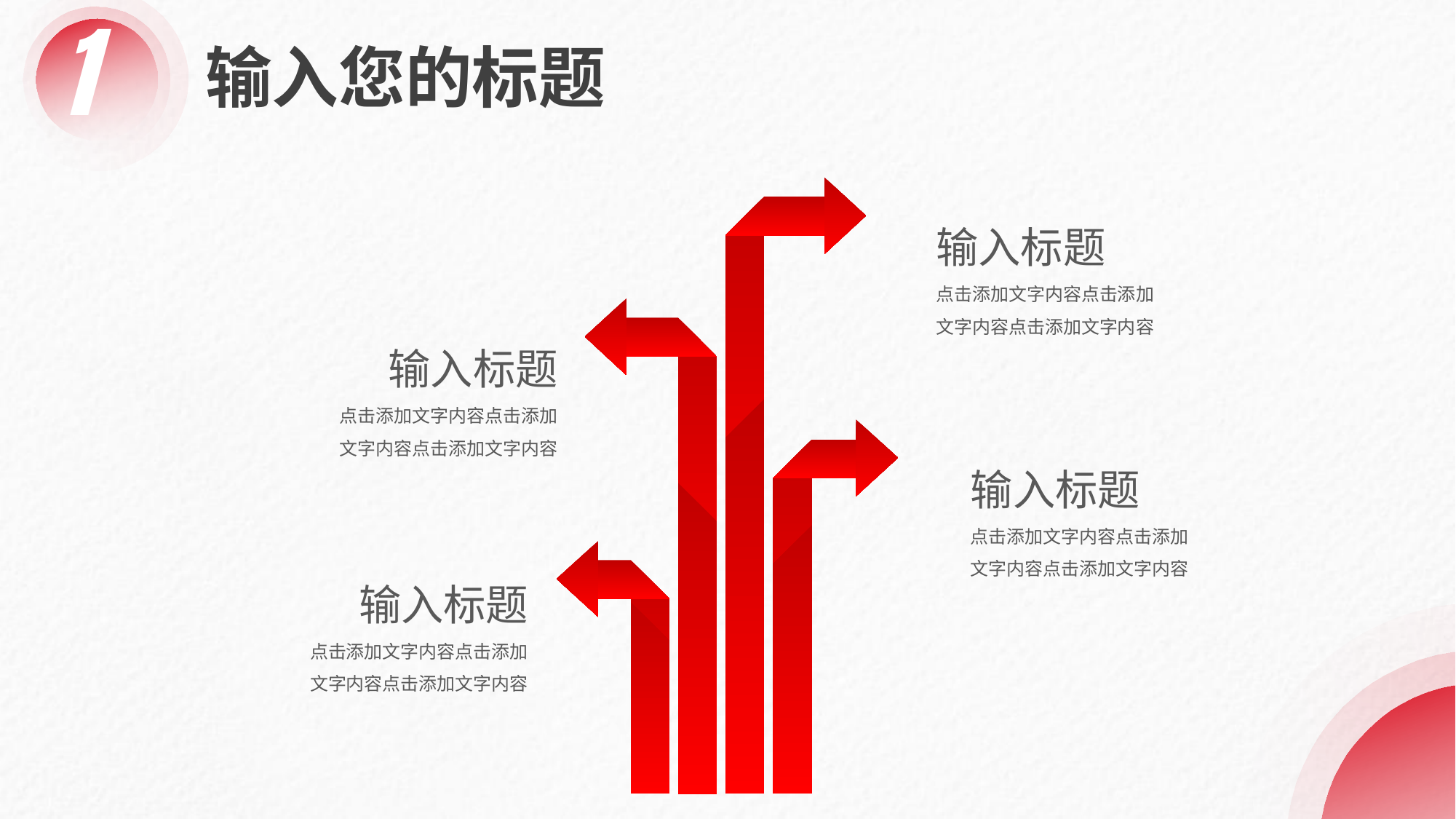

1
输入您的标题

输入标题
点击添加文字内容点击添加文字内容点击添加文字内容

输入标题
点击添加文字内容点击添加文字内容点击添加文字内容

输入标题
点击添加文字内容点击添加文字内容点击添加文字内容

输入标题
点击添加文字内容点击添加文字内容点击添加文字内容